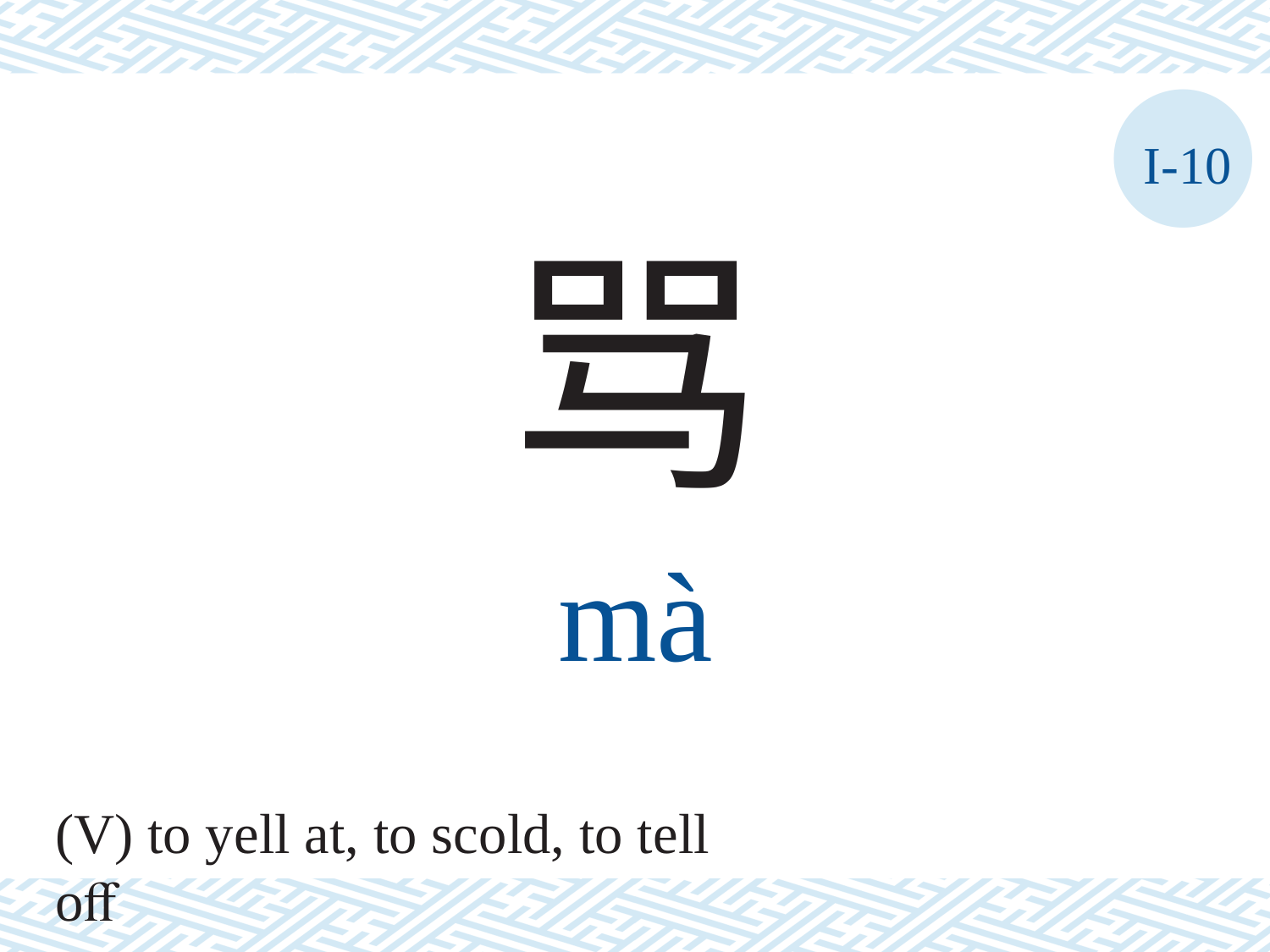

I-10
骂
mà
(V) to yell at, to scold, to tell oﬀ